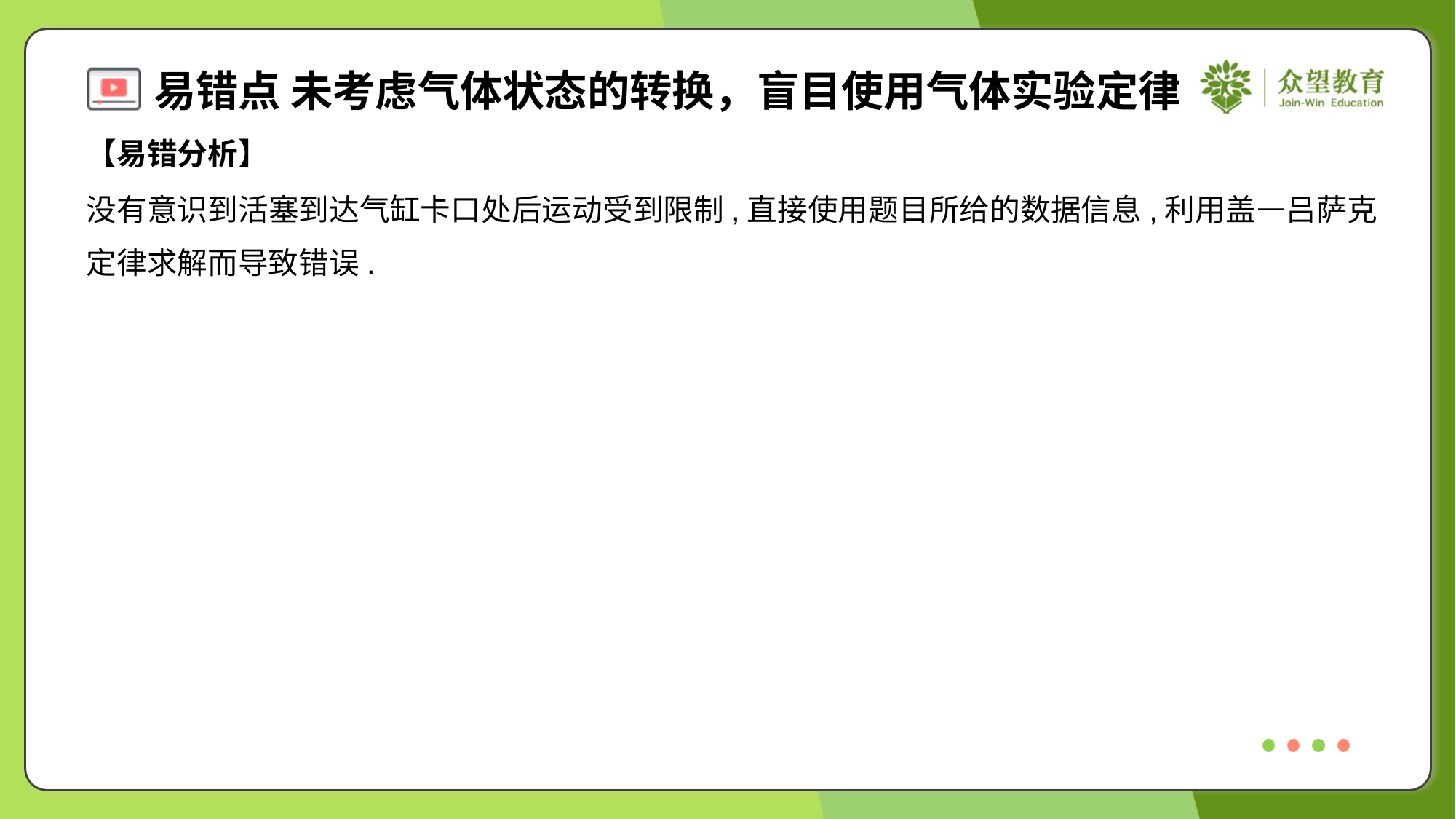

【易错分析】
没有意识到活塞到达气缸卡口处后运动受到限制,直接使用题目所给的数据信息,利用盖—吕萨克
定律求解而导致错误.